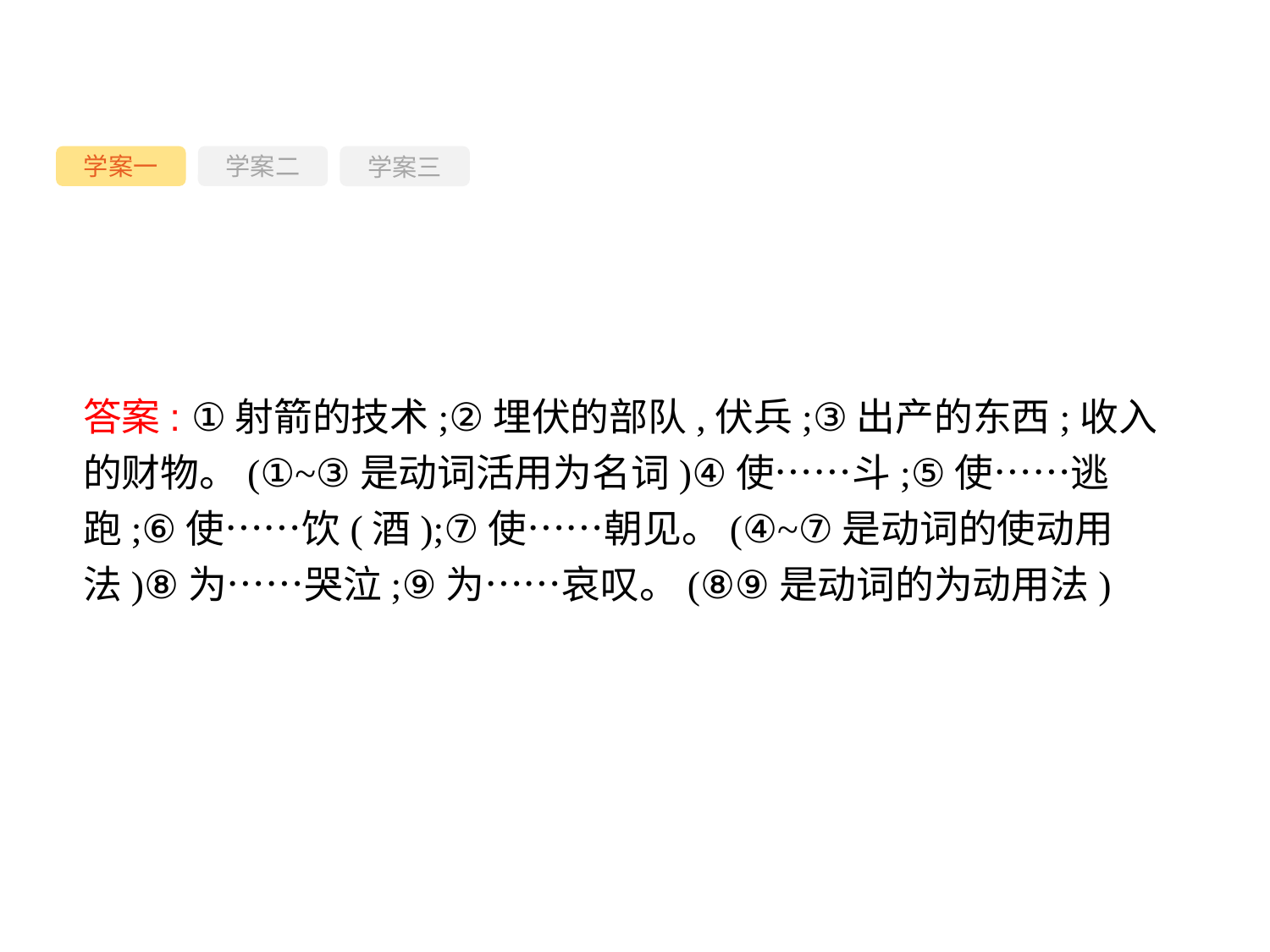

学案一
学案三
学案二
答案: ①射箭的技术;②埋伏的部队,伏兵;③出产的东西;收入的财物。(①~③是动词活用为名词)④使……斗;⑤使……逃跑;⑥使……饮(酒);⑦使……朝见。(④~⑦是动词的使动用法)⑧为……哭泣;⑨为……哀叹。(⑧⑨是动词的为动用法)
-48-